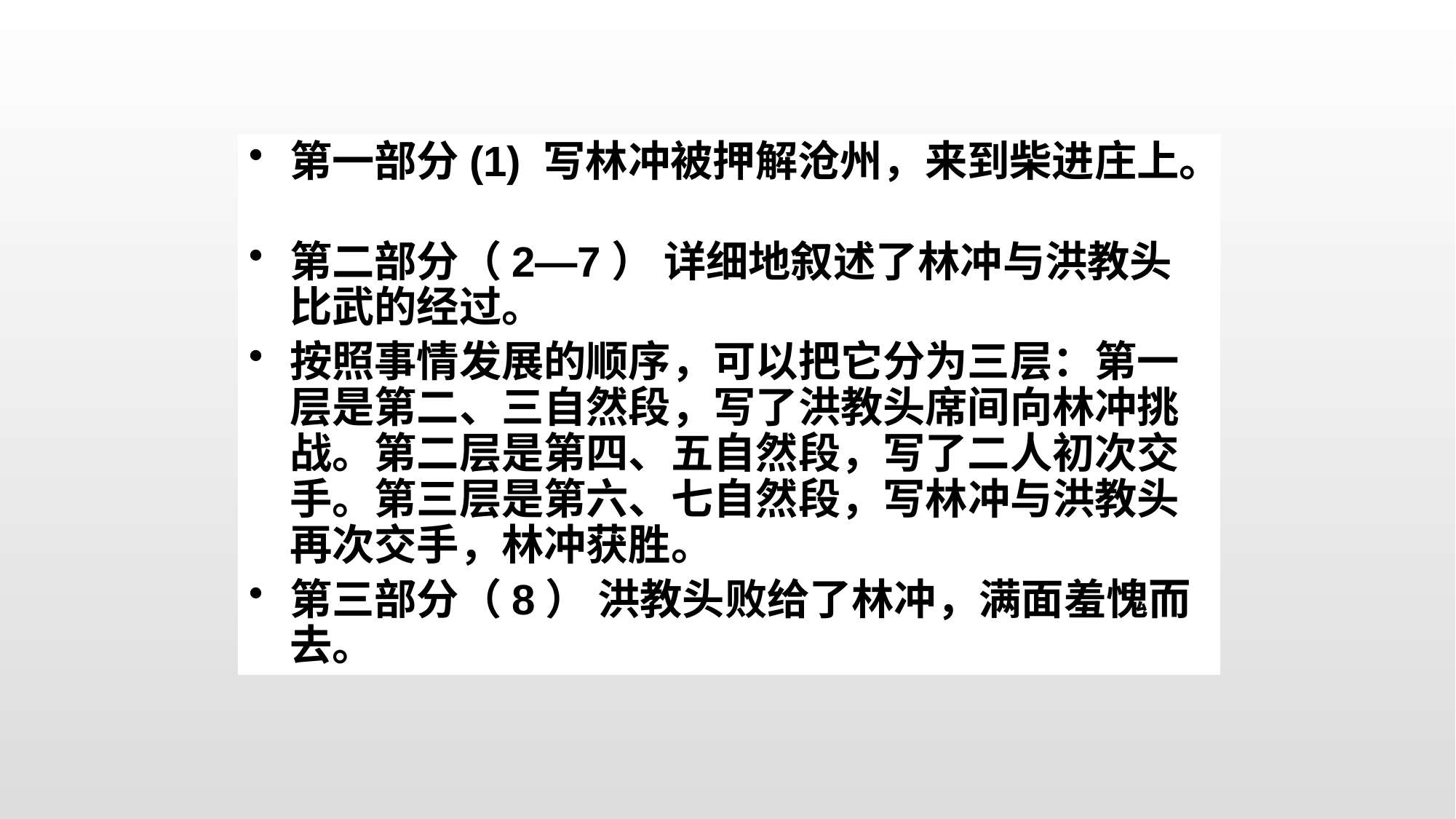

第一部分(1) 写林冲被押解沧州，来到柴进庄上。
第二部分（2—7） 详细地叙述了林冲与洪教头比武的经过。
按照事情发展的顺序，可以把它分为三层：第一层是第二、三自然段，写了洪教头席间向林冲挑战。第二层是第四、五自然段，写了二人初次交手。第三层是第六、七自然段，写林冲与洪教头再次交手，林冲获胜。
第三部分（8） 洪教头败给了林冲，满面羞愧而去。